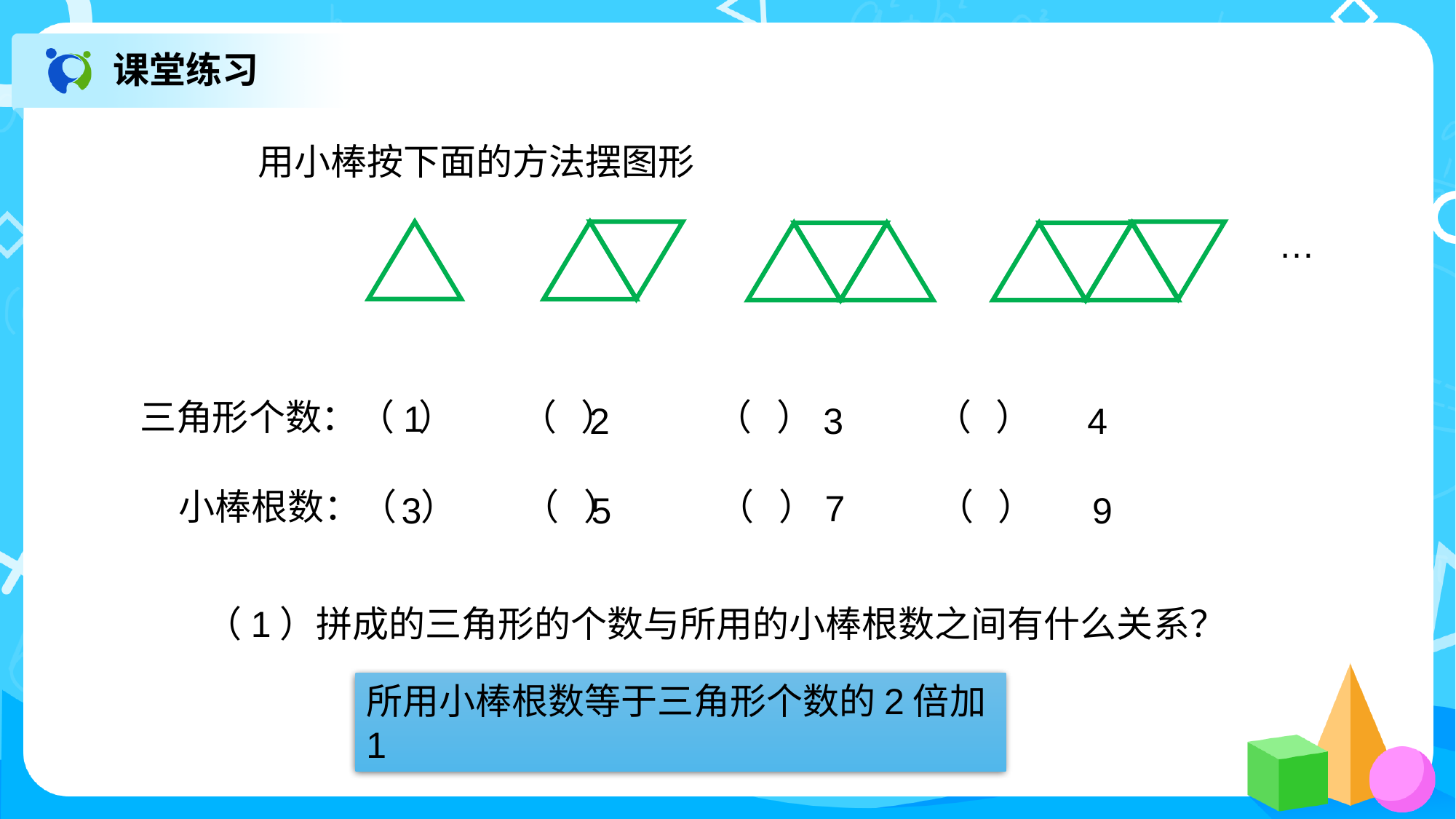

课堂练习
用小棒按下面的方法摆图形
…

三角形个数：（   ）        （   ）            （   ）               （   ）
1
2
3
4
小棒根数：（   ）        （   ）            （   ）               （   ）
7
3
5
9
（1）拼成的三角形的个数与所用的小棒根数之间有什么关系？
所用小棒根数等于三角形个数的2倍加1